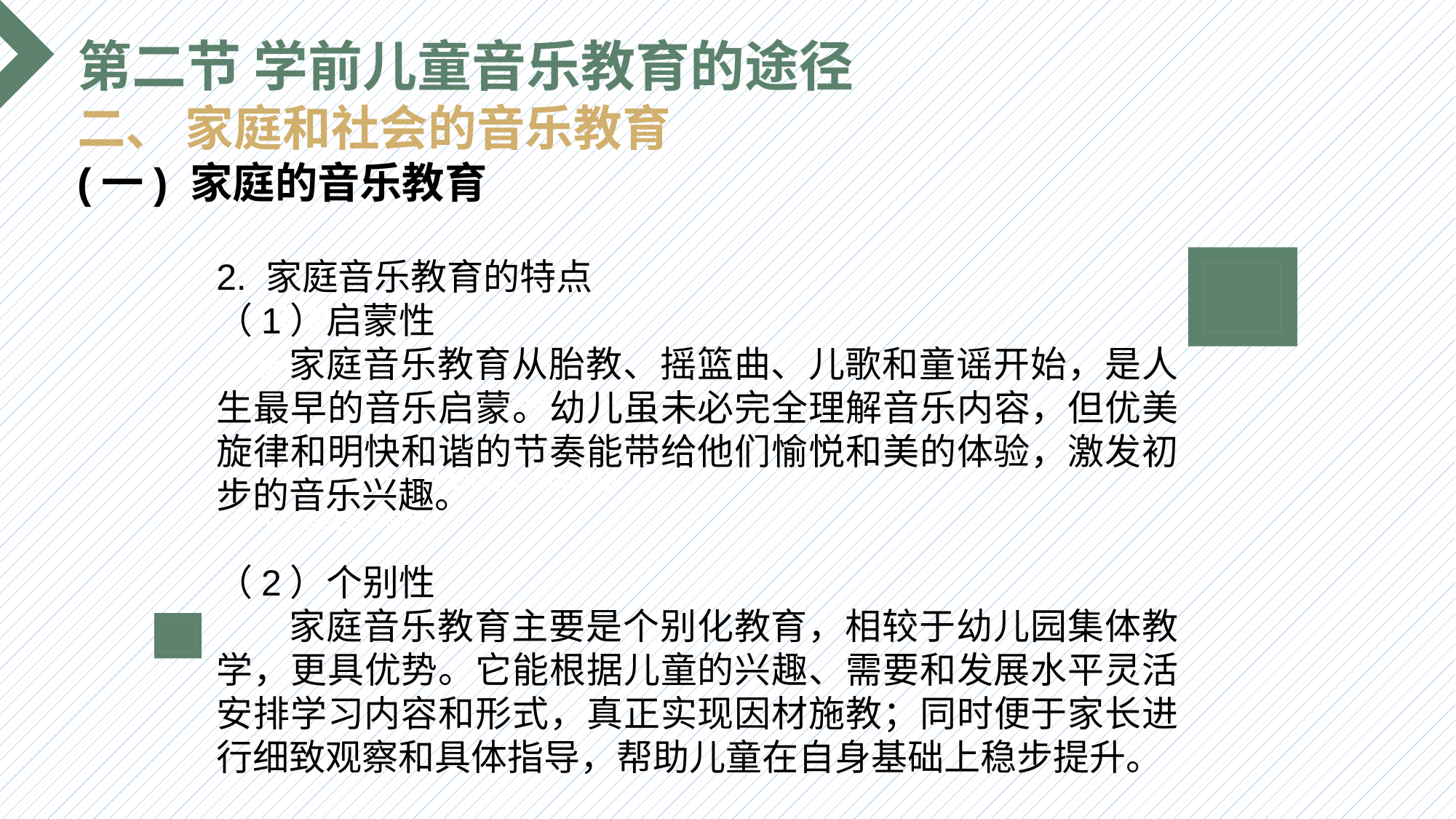

第二节 学前儿童音乐教育的途径
二、 家庭和社会的音乐教育
(一) 家庭的音乐教育

2. 家庭音乐教育的特点
（1）启蒙性
 家庭音乐教育从胎教、摇篮曲、儿歌和童谣开始，是人生最早的音乐启蒙。幼儿虽未必完全理解音乐内容，但优美旋律和明快和谐的节奏能带给他们愉悦和美的体验，激发初步的音乐兴趣。

（2）个别性
 家庭音乐教育主要是个别化教育，相较于幼儿园集体教学，更具优势。它能根据儿童的兴趣、需要和发展水平灵活安排学习内容和形式，真正实现因材施教；同时便于家长进行细致观察和具体指导，帮助儿童在自身基础上稳步提升。

选题背景
输入您的内容，请简要说明，言简意赅即可输入您的内容，请简要说明，言简意赅即可输入您的内容，请简要说明，言简意赅即可输入您的内容，请简要说明，言简意赅即可